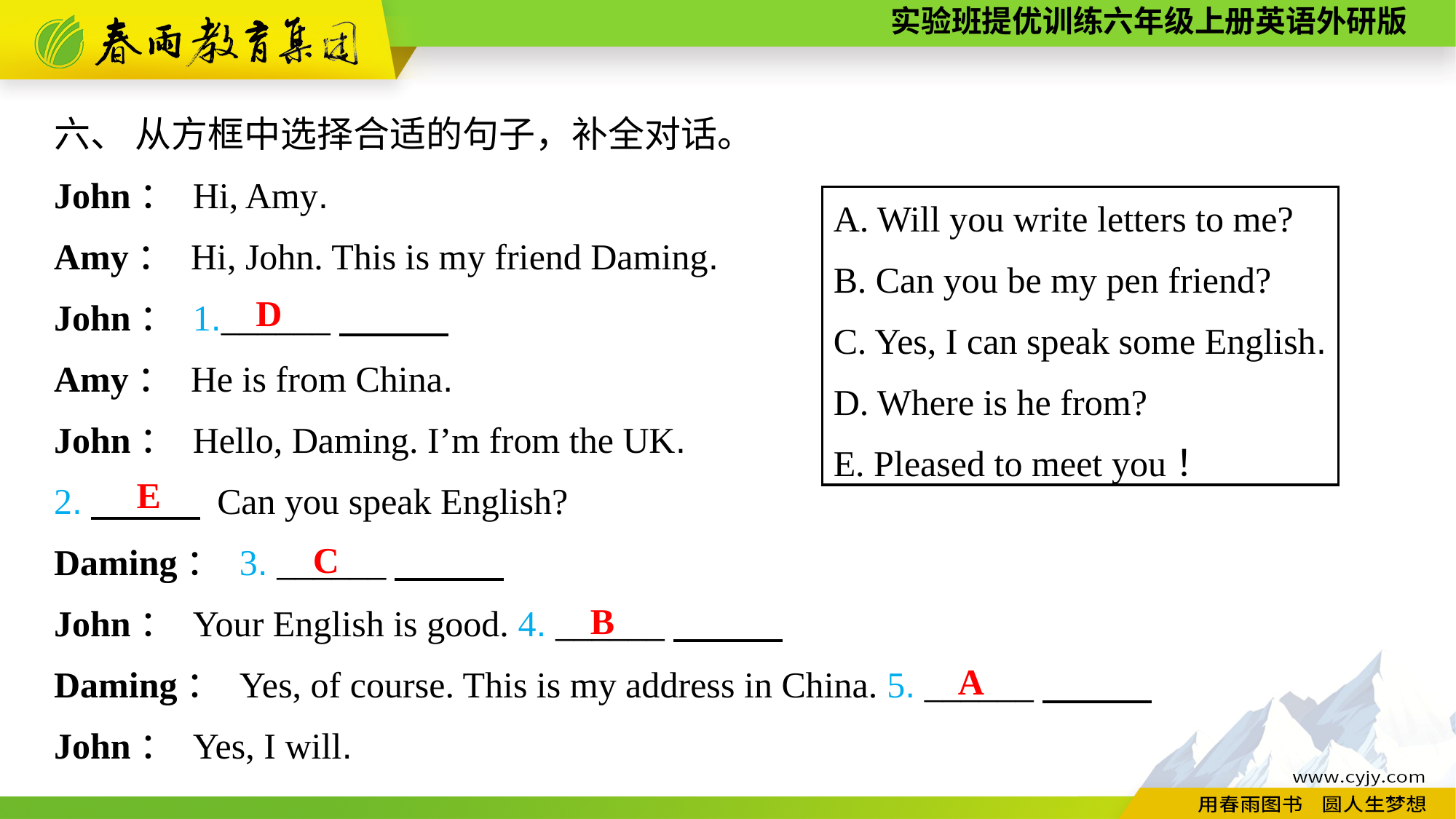

六、 从方框中选择合适的句子，补全对话。
John： Hi, Amy.
Amy： Hi, John. This is my friend Daming.
John： 1.______
Amy： He is from China.
John： Hello, Daming. I’m from the UK.
2.　　　 Can you speak English?
Daming： 3. ______
John： Your English is good. 4. ______
Daming： Yes, of course. This is my address in China. 5. ______
John： Yes, I will.
A. Will you write letters to me?
B. Can you be my pen friend?
C. Yes, I can speak some English.
D. Where is he from?
E. Pleased to meet you！

D
E
C
B
A